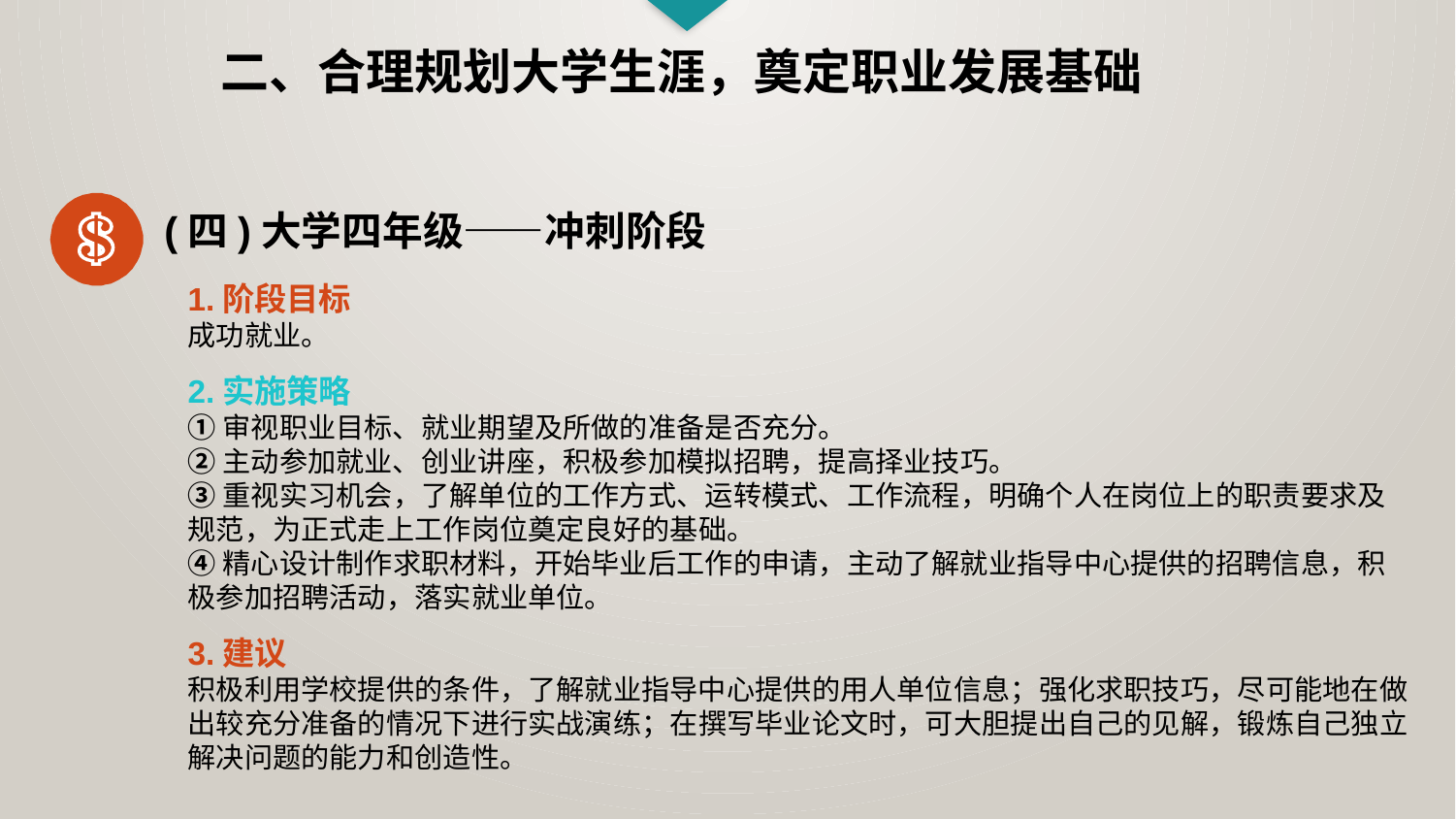

二、合理规划大学生涯，奠定职业发展基础

(四)大学四年级——冲刺阶段

1.阶段目标
成功就业。
2.实施策略
①审视职业目标、就业期望及所做的准备是否充分。
②主动参加就业、创业讲座，积极参加模拟招聘，提高择业技巧。
③重视实习机会，了解单位的工作方式、运转模式、工作流程，明确个人在岗位上的职责要求及规范，为正式走上工作岗位奠定良好的基础。
④精心设计制作求职材料，开始毕业后工作的申请，主动了解就业指导中心提供的招聘信息，积极参加招聘活动，落实就业单位。
3.建议
积极利用学校提供的条件，了解就业指导中心提供的用人单位信息；强化求职技巧，尽可能地在做出较充分准备的情况下进行实战演练；在撰写毕业论文时，可大胆提出自己的见解，锻炼自己独立解决问题的能力和创造性。
97